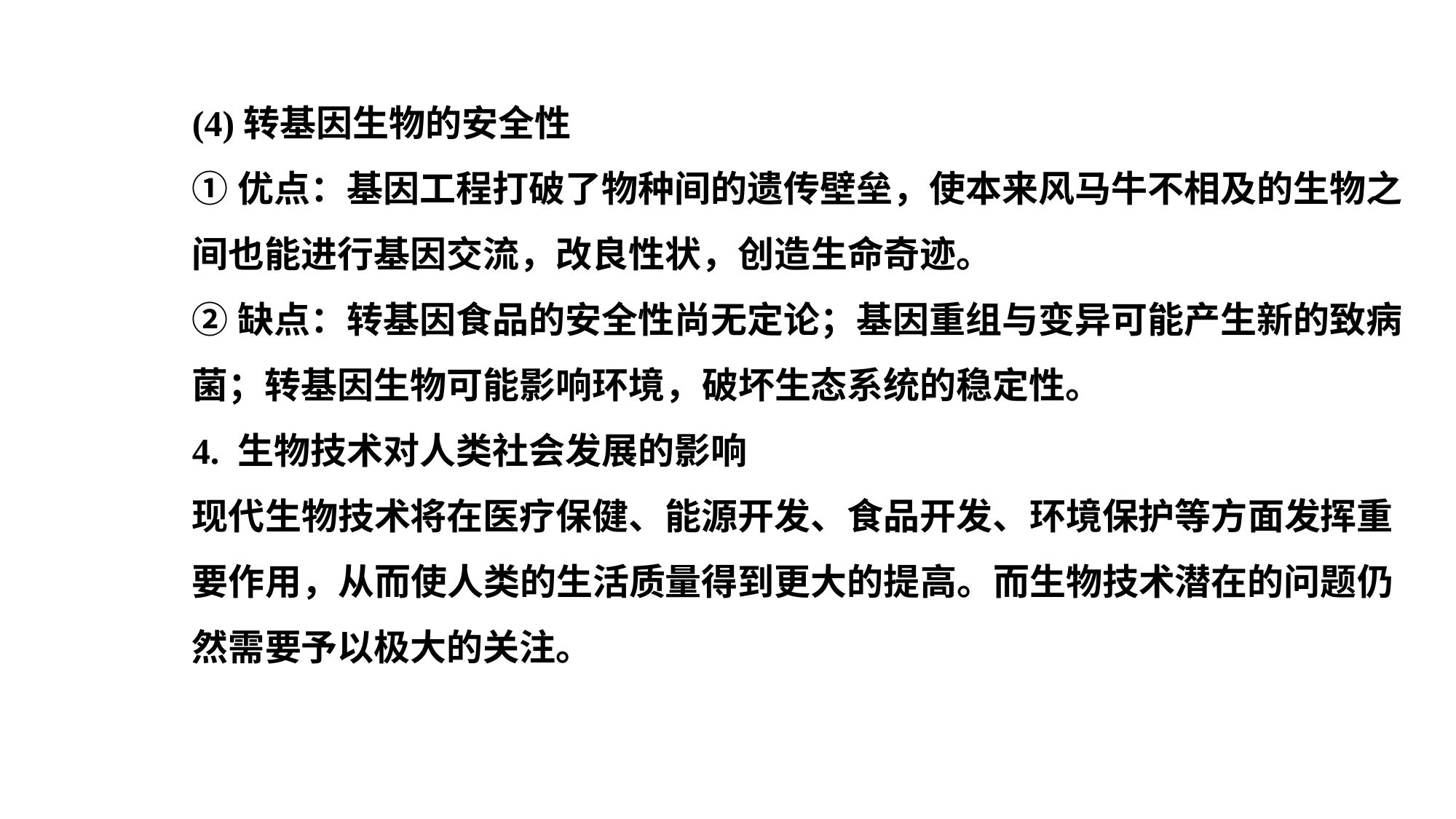

(4)转基因生物的安全性
①优点：基因工程打破了物种间的遗传壁垒，使本来风马牛不相及的生物之间也能进行基因交流，改良性状，创造生命奇迹。
②缺点：转基因食品的安全性尚无定论；基因重组与变异可能产生新的致病菌；转基因生物可能影响环境，破坏生态系统的稳定性。
4. 生物技术对人类社会发展的影响
现代生物技术将在医疗保健、能源开发、食品开发、环境保护等方面发挥重要作用，从而使人类的生活质量得到更大的提高。而生物技术潜在的问题仍然需要予以极大的关注。